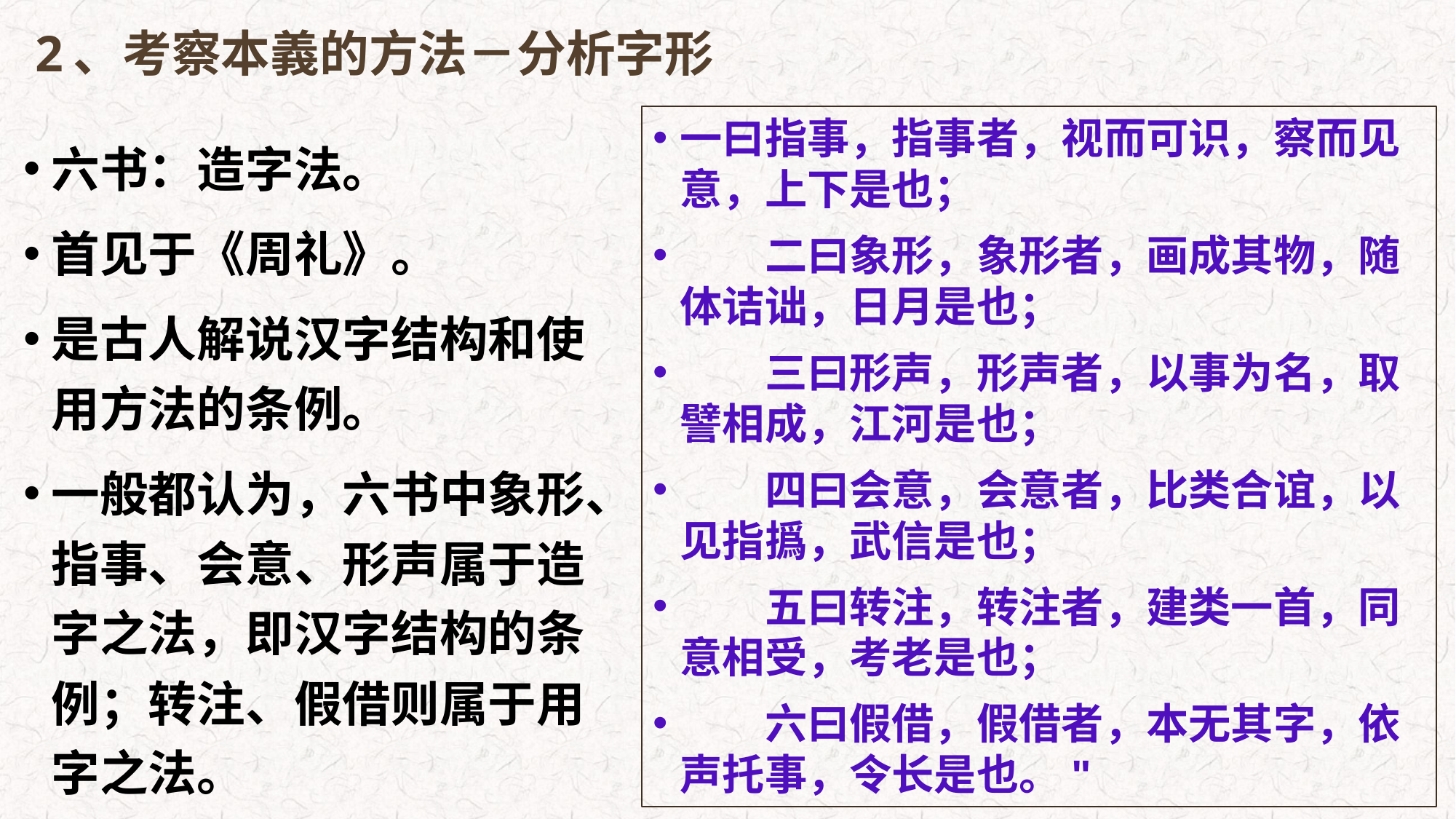

# 2、考察本義的方法－分析字形
一曰指事，指事者，视而可识，察而见意，上下是也；
　　二曰象形，象形者，画成其物，随体诘诎，日月是也；
　　三曰形声，形声者，以事为名，取譬相成，江河是也；
　　四曰会意，会意者，比类合谊，以见指撝，武信是也；
　　五曰转注，转注者，建类一首，同意相受，考老是也；
　　六曰假借，假借者，本无其字，依声托事，令长是也。"
六书：造字法。
首见于《周礼》。
是古人解说汉字结构和使用方法的条例。
一般都认为，六书中象形、指事、会意、形声属于造字之法，即汉字结构的条例；转注、假借则属于用字之法。